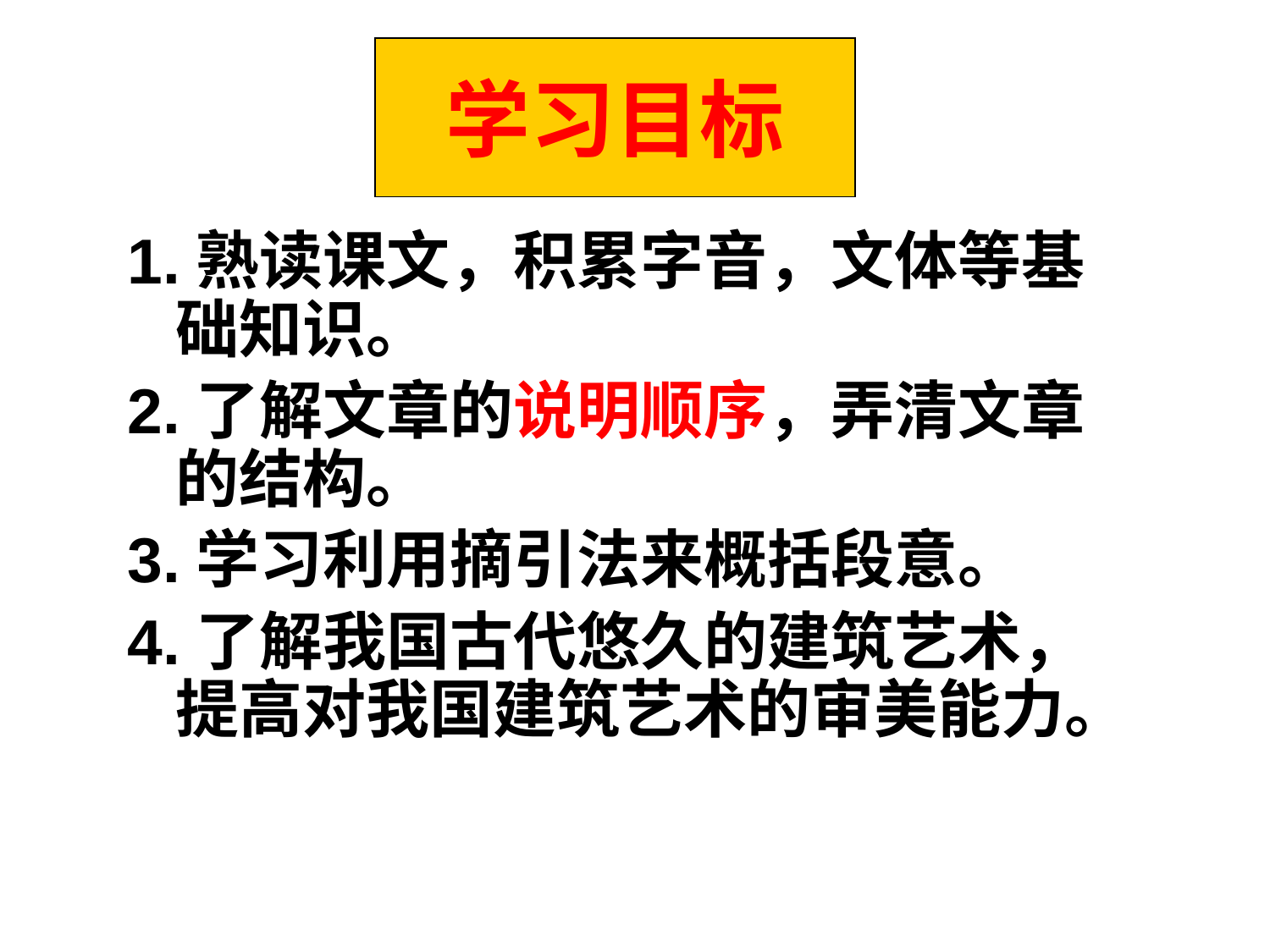

# 学习目标
1.熟读课文，积累字音，文体等基础知识。
2.了解文章的说明顺序，弄清文章的结构。
3.学习利用摘引法来概括段意。
4.了解我国古代悠久的建筑艺术，提高对我国建筑艺术的审美能力。